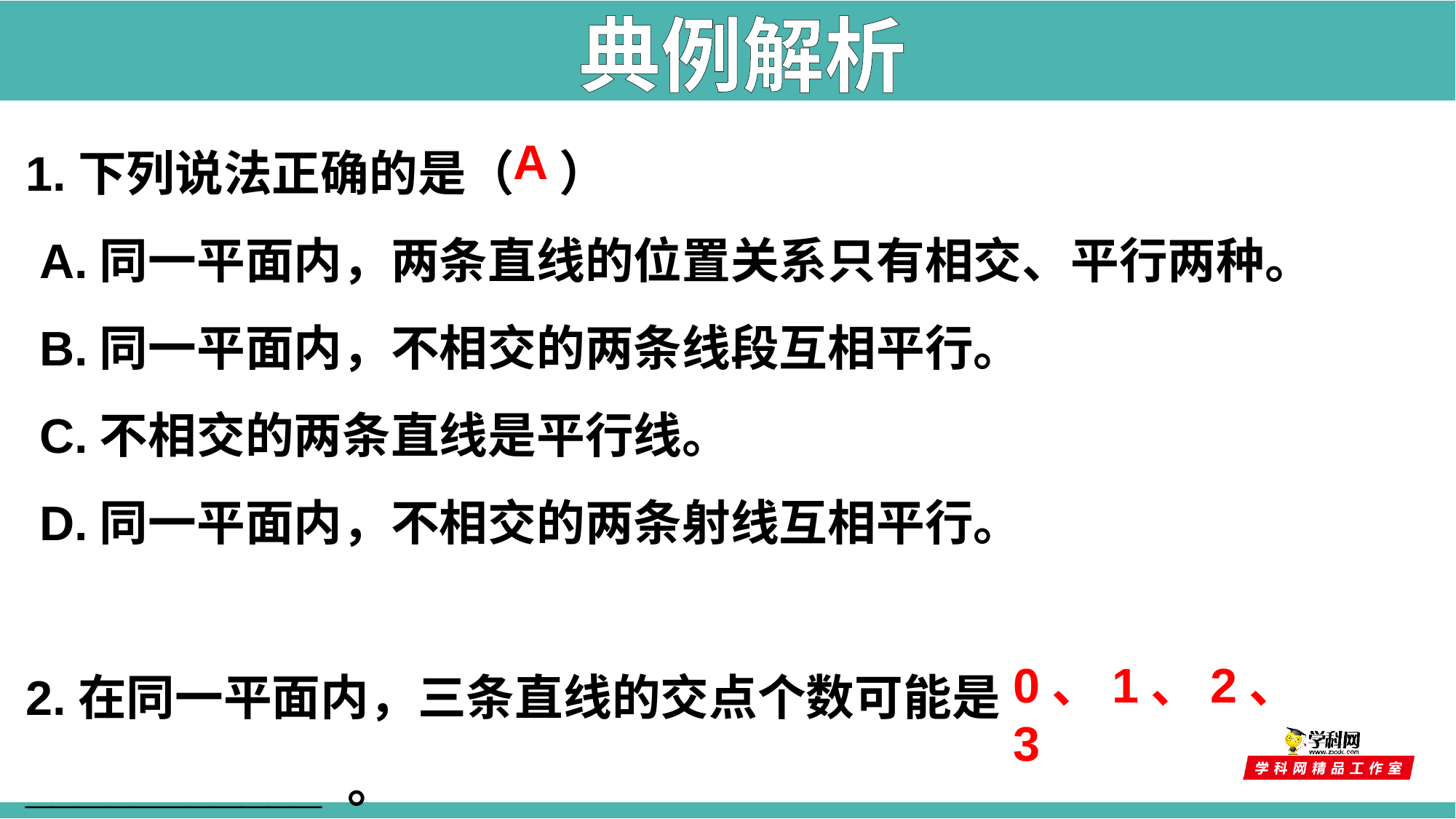

典例解析
1.下列说法正确的是（    ）
 A.同一平面内，两条直线的位置关系只有相交、平行两种。
 B.同一平面内，不相交的两条线段互相平行。
 C.不相交的两条直线是平行线。
 D.同一平面内，不相交的两条射线互相平行。

2.在同一平面内，三条直线的交点个数可能是___________ 。
A
0、1、2、3